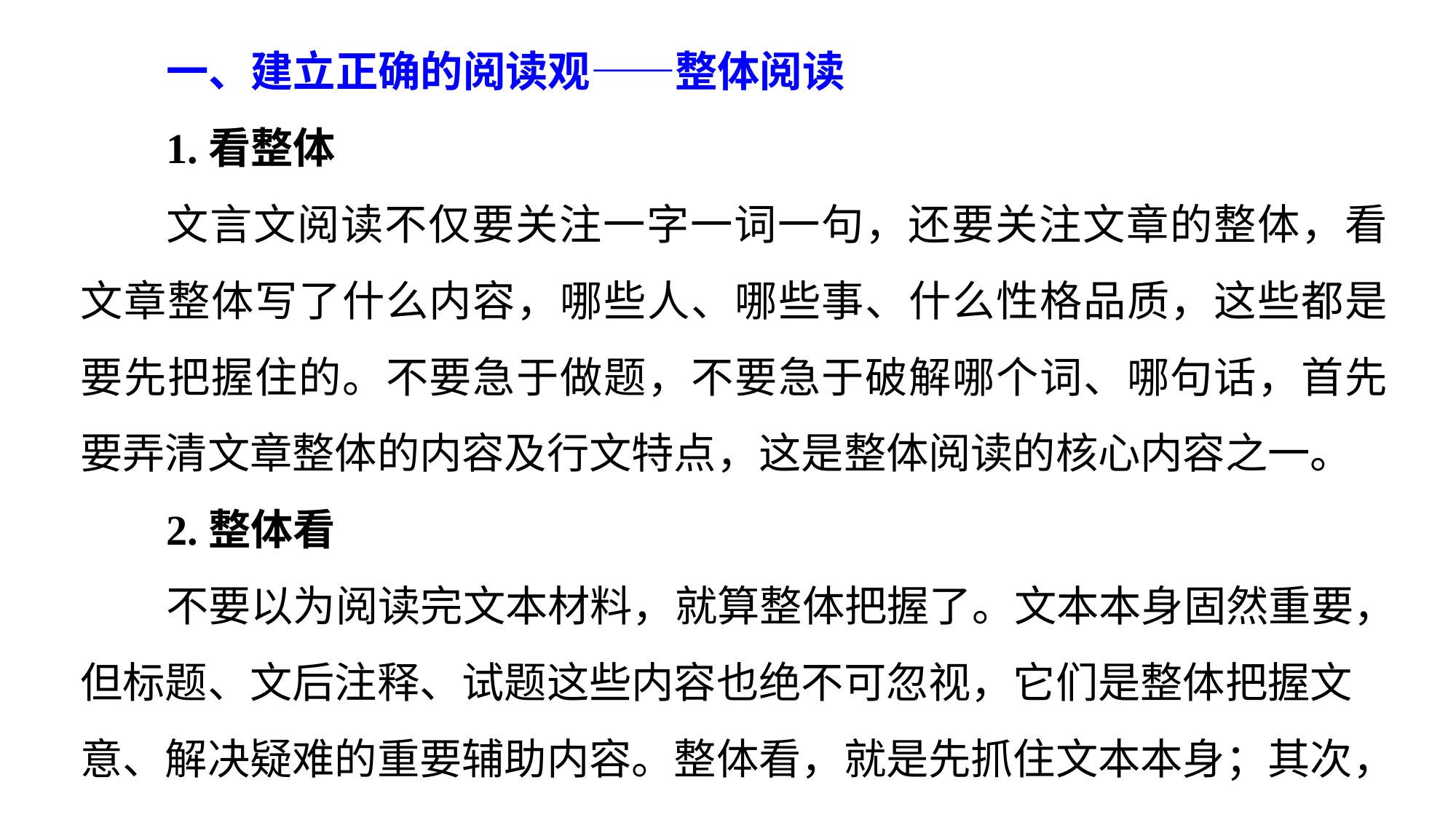

一、建立正确的阅读观——整体阅读
1.看整体
文言文阅读不仅要关注一字一词一句，还要关注文章的整体，看文章整体写了什么内容，哪些人、哪些事、什么性格品质，这些都是要先把握住的。不要急于做题，不要急于破解哪个词、哪句话，首先要弄清文章整体的内容及行文特点，这是整体阅读的核心内容之一。
2.整体看
不要以为阅读完文本材料，就算整体把握了。文本本身固然重要，但标题、文后注释、试题这些内容也绝不可忽视，它们是整体把握文意、解决疑难的重要辅助内容。整体看，就是先抓住文本本身；其次，